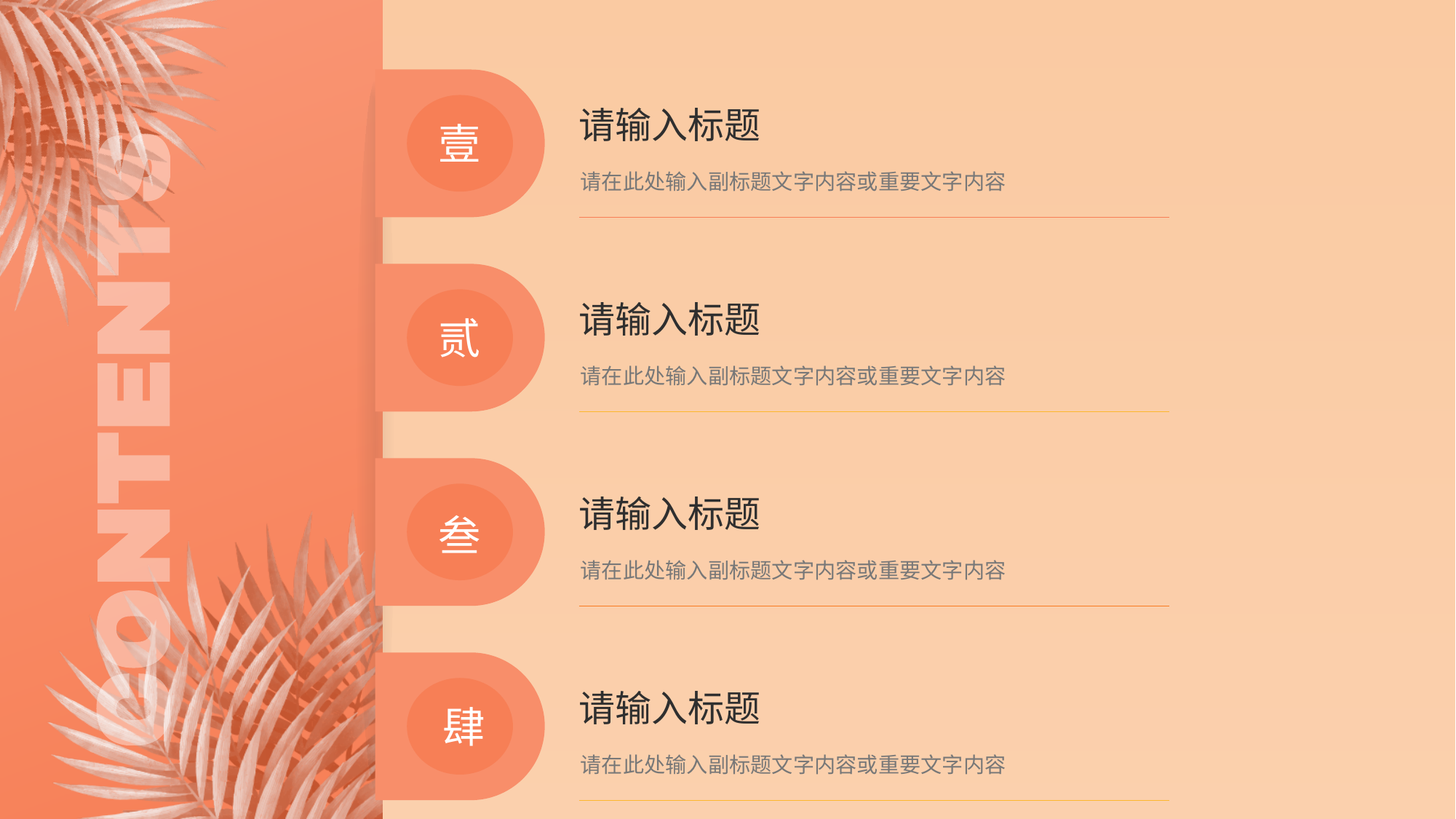

壹
请输入标题
请在此处输入副标题文字内容或重要文字内容

贰
请输入标题
请在此处输入副标题文字内容或重要文字内容

叁
请输入标题
请在此处输入副标题文字内容或重要文字内容

肆
请输入标题
请在此处输入副标题文字内容或重要文字内容